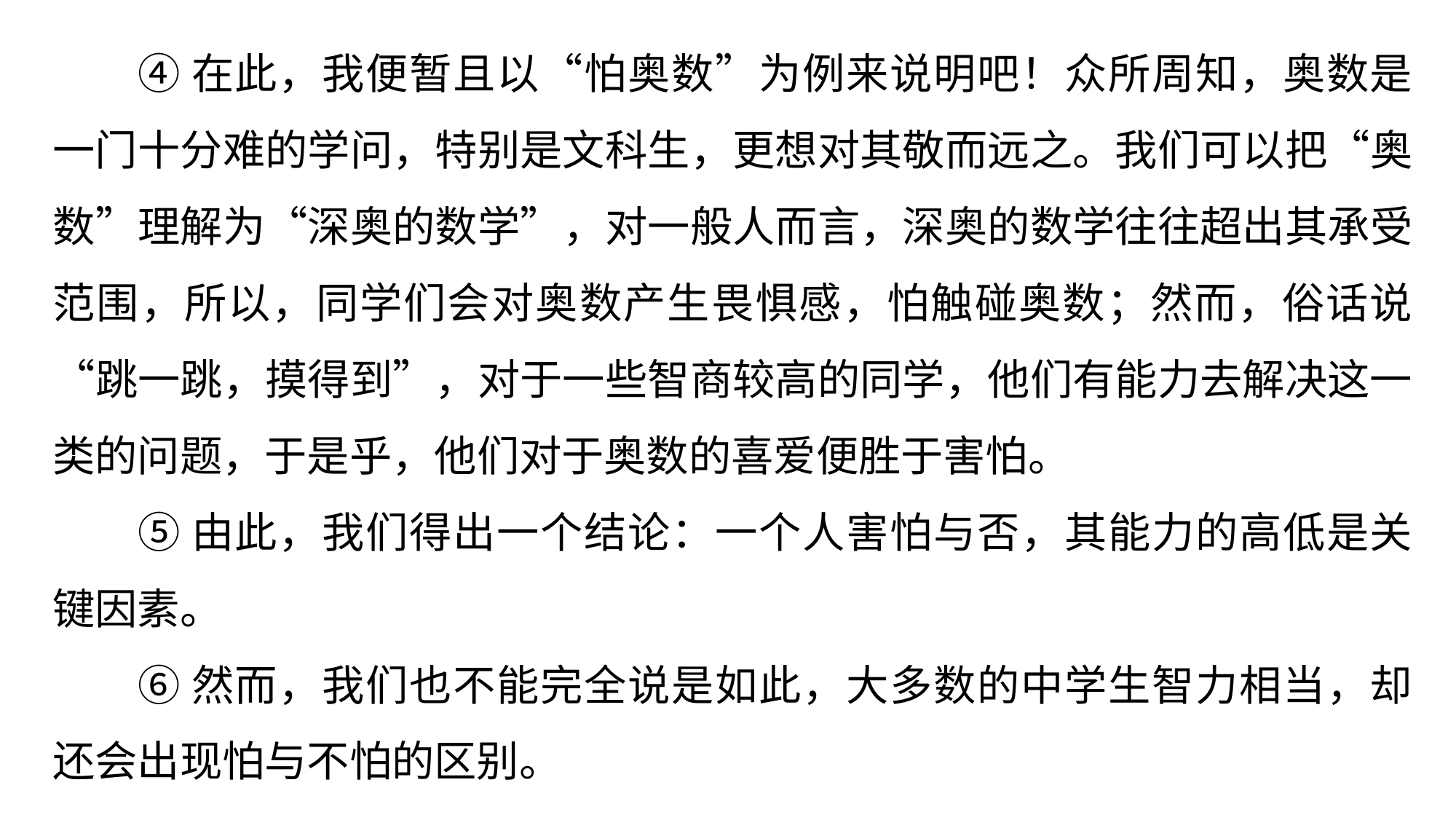

④在此，我便暂且以“怕奥数”为例来说明吧！众所周知，奥数是一门十分难的学问，特别是文科生，更想对其敬而远之。我们可以把“奥数”理解为“深奥的数学”，对一般人而言，深奥的数学往往超出其承受范围，所以，同学们会对奥数产生畏惧感，怕触碰奥数；然而，俗话说“跳一跳，摸得到”，对于一些智商较高的同学，他们有能力去解决这一类的问题，于是乎，他们对于奥数的喜爱便胜于害怕。
⑤由此，我们得出一个结论：一个人害怕与否，其能力的高低是关键因素。
⑥然而，我们也不能完全说是如此，大多数的中学生智力相当，却还会出现怕与不怕的区别。